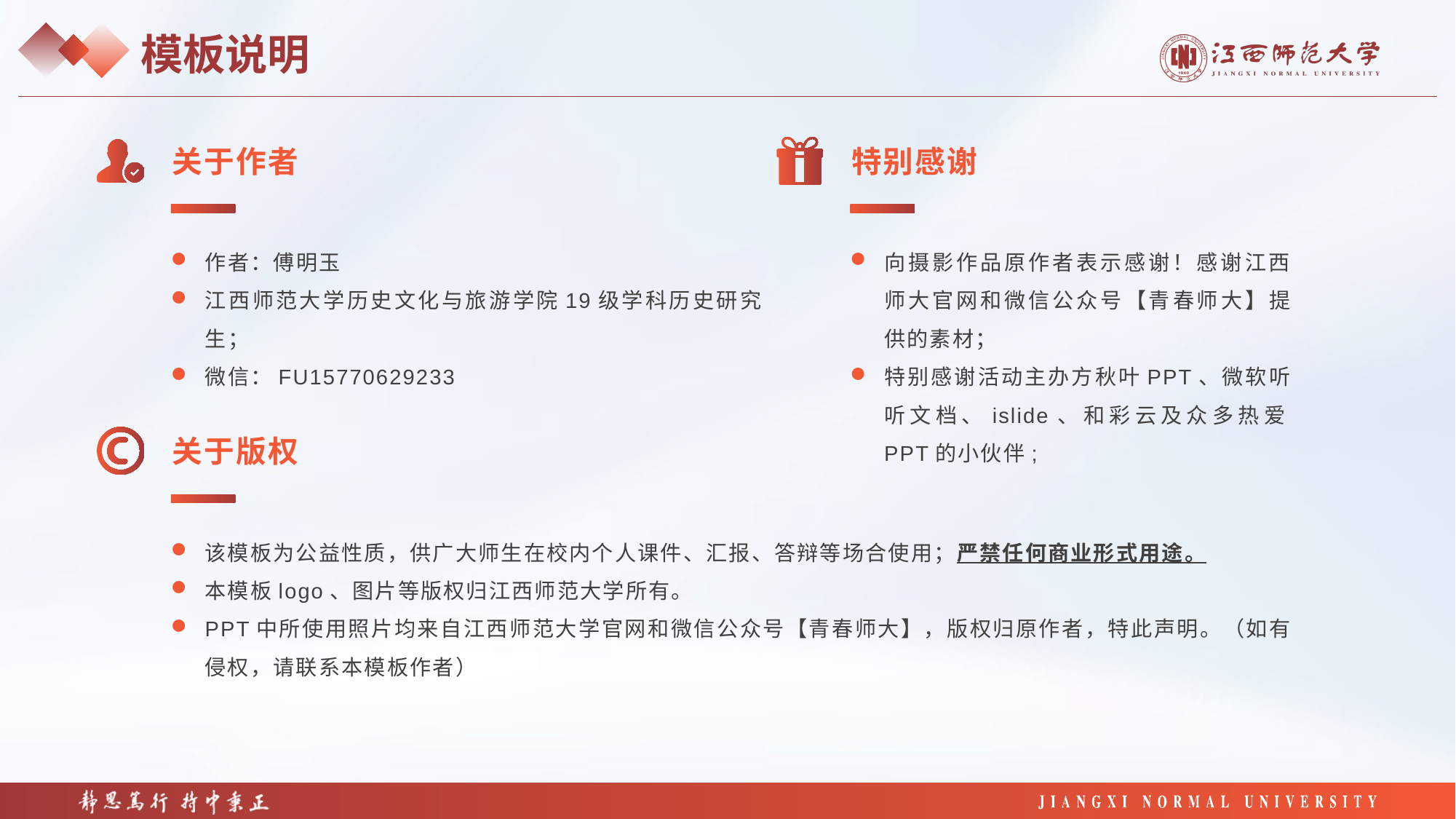

模板说明
关于作者

特别感谢

作者：傅明玉
江西师范大学历史文化与旅游学院19级学科历史研究生；
微信：FU15770629233
向摄影作品原作者表示感谢！感谢江西师大官网和微信公众号【青春师大】提供的素材；
特别感谢活动主办方秋叶PPT、微软听听文档、islide、和彩云及众多热爱PPT的小伙伴;
关于版权

该模板为公益性质，供广大师生在校内个人课件、汇报、答辩等场合使用；严禁任何商业形式用途。
本模板logo、图片等版权归江西师范大学所有。
PPT中所使用照片均来自江西师范大学官网和微信公众号【青春师大】，版权归原作者，特此声明。（如有侵权，请联系本模板作者）